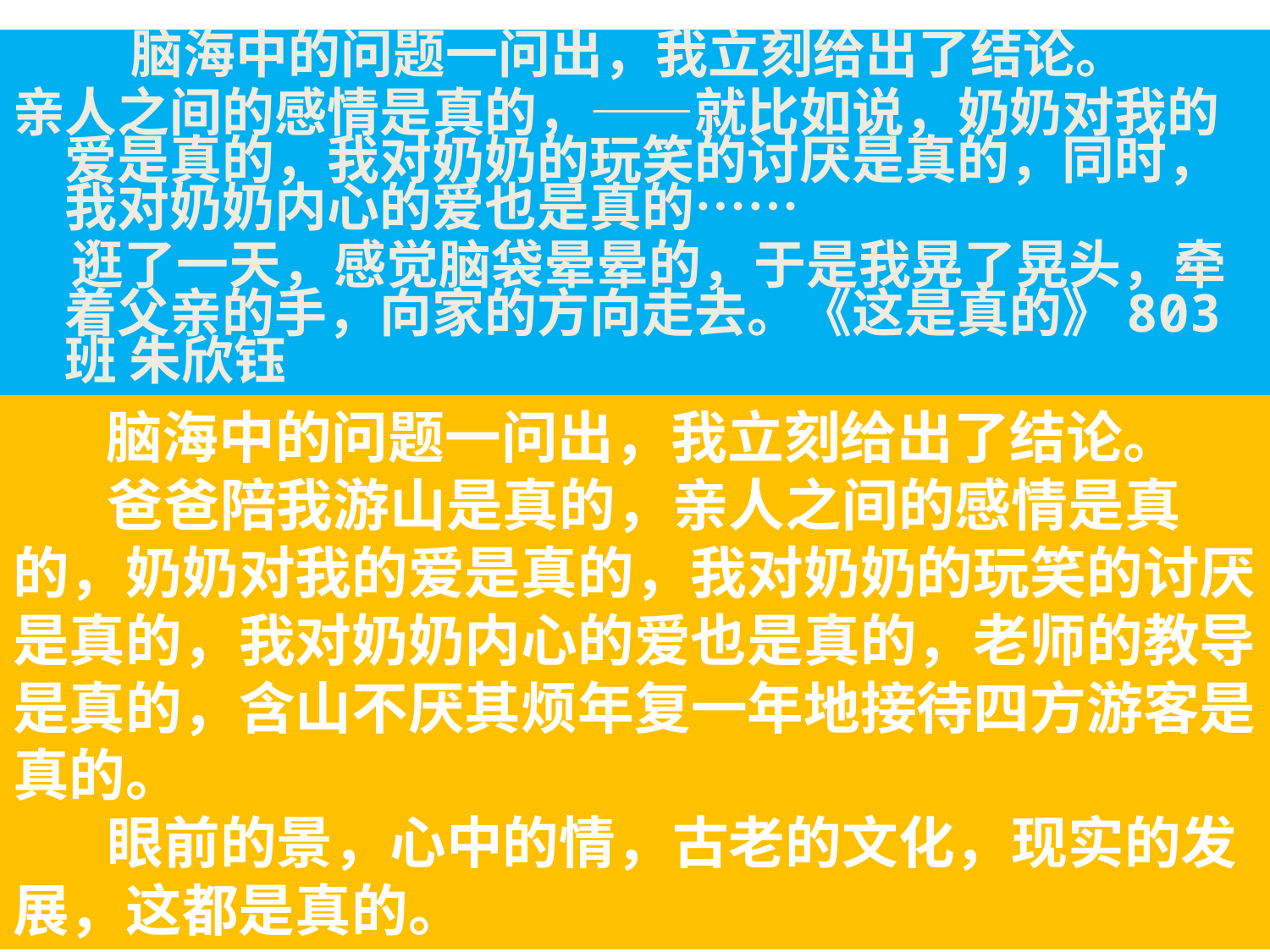

脑海中的问题一问出，我立刻给出了结论。
亲人之间的感情是真的，——就比如说，奶奶对我的爱是真的，我对奶奶的玩笑的讨厌是真的，同时，我对奶奶内心的爱也是真的……
    逛了一天，感觉脑袋晕晕的，于是我晃了晃头，牵着父亲的手，向家的方向走去。《这是真的》803班 朱欣钰

   脑海中的问题一问出，我立刻给出了结论。
   爸爸陪我游山是真的，亲人之间的感情是真的，奶奶对我的爱是真的，我对奶奶的玩笑的讨厌是真的，我对奶奶内心的爱也是真的，老师的教导是真的，含山不厌其烦年复一年地接待四方游客是真的。
   眼前的景，心中的情，古老的文化，现实的发展，这都是真的。